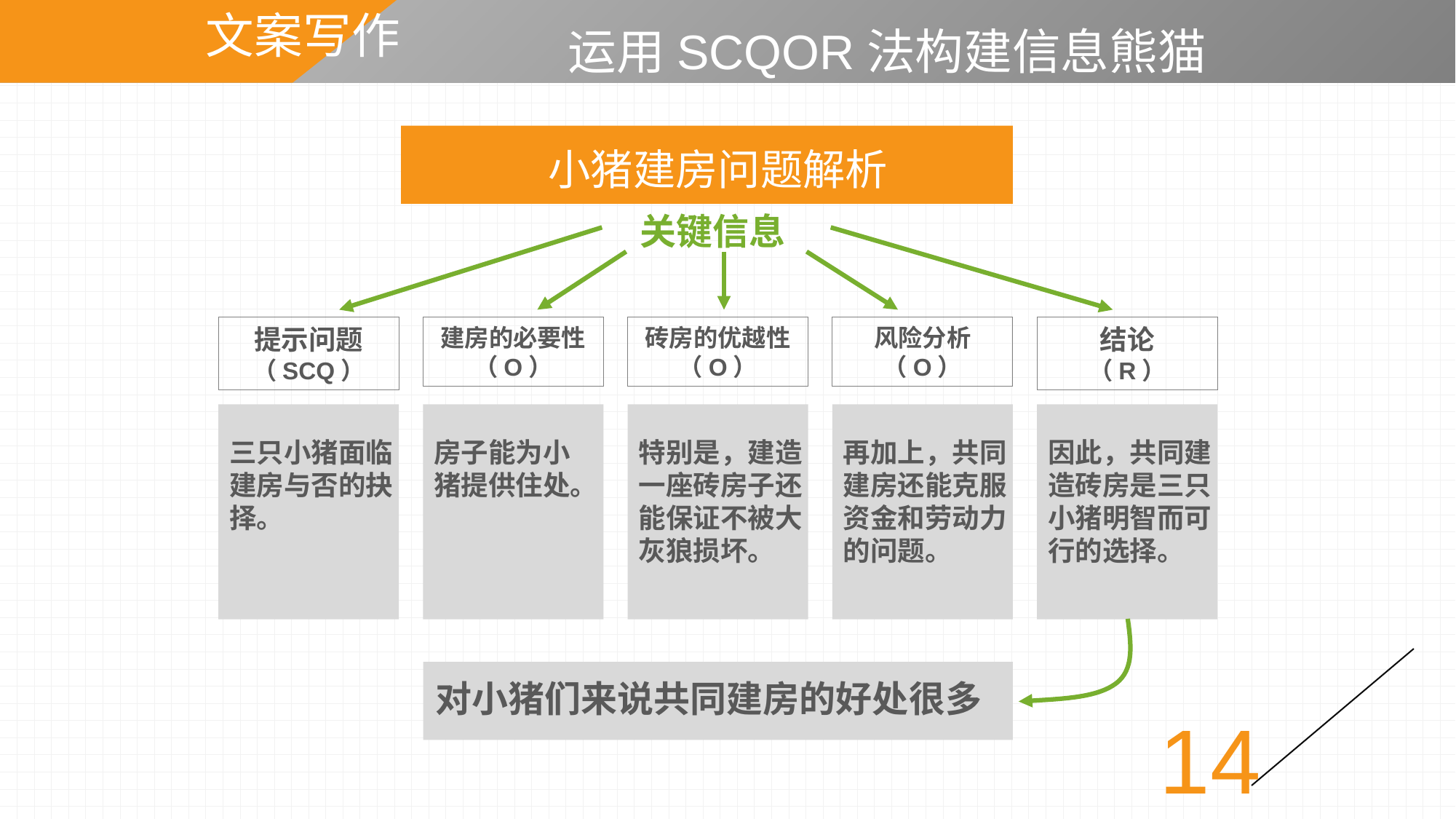

运用SCQOR法构建信息熊猫
文案写作

小猪建房问题解析
关键信息
提示问题
（SCQ）

三只小猪面临建房与否的抉择。
建房的必要性 （O）

房子能为小猪提供住处。
砖房的优越性 （O）

特别是，建造一座砖房子还能保证不被大灰狼损坏。
风险分析
（O）

再加上，共同建房还能克服资金和劳动力的问题。
结论
（R）

因此，共同建造砖房是三只小猪明智而可行的选择。

对小猪们来说共同建房的好处很多
14